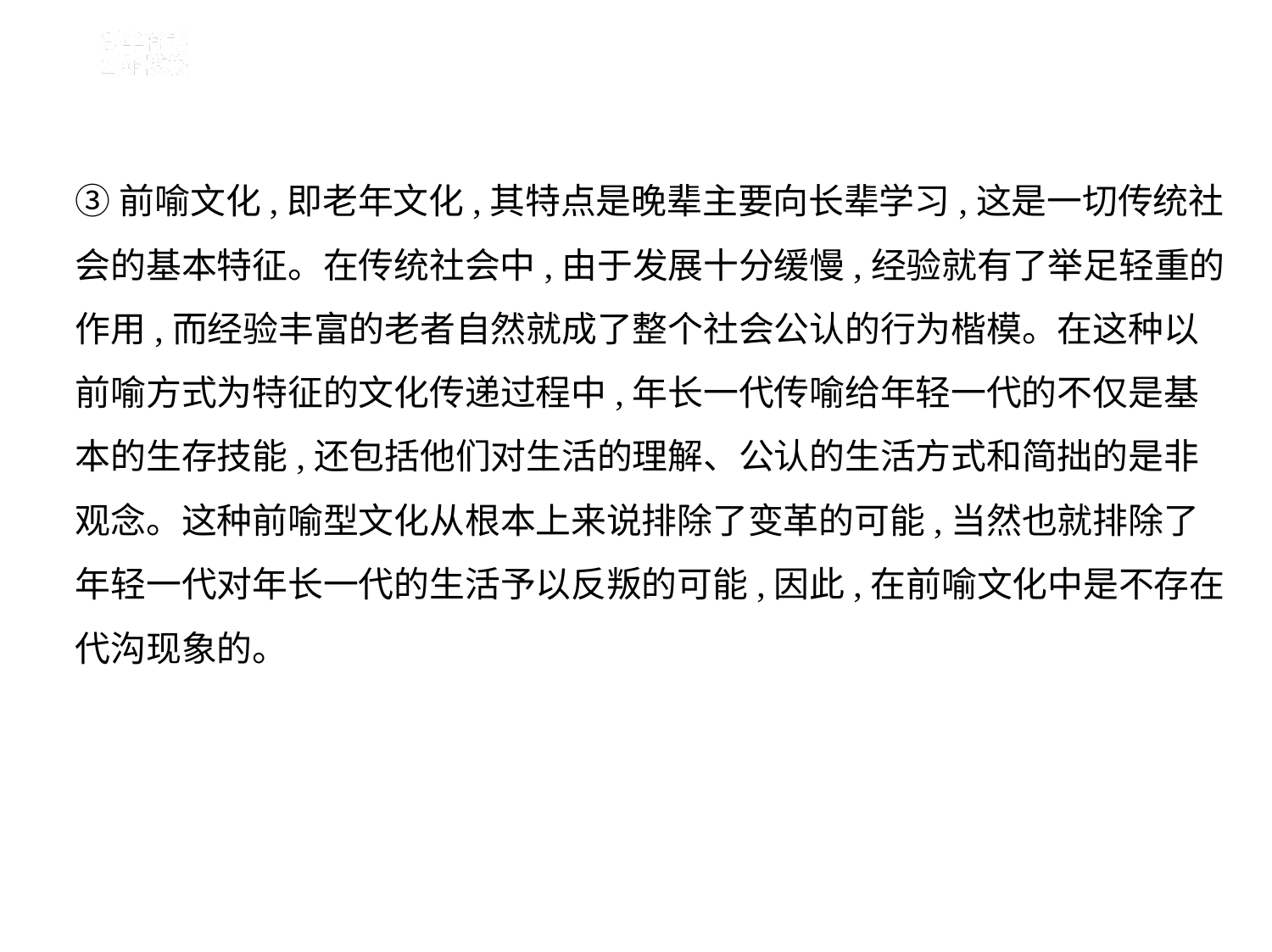

③前喻文化,即老年文化,其特点是晚辈主要向长辈学习,这是一切传统社
会的基本特征。在传统社会中,由于发展十分缓慢,经验就有了举足轻重的
作用,而经验丰富的老者自然就成了整个社会公认的行为楷模。在这种以
前喻方式为特征的文化传递过程中,年长一代传喻给年轻一代的不仅是基
本的生存技能,还包括他们对生活的理解、公认的生活方式和简拙的是非
观念。这种前喻型文化从根本上来说排除了变革的可能,当然也就排除了
年轻一代对年长一代的生活予以反叛的可能,因此,在前喻文化中是不存在
代沟现象的。